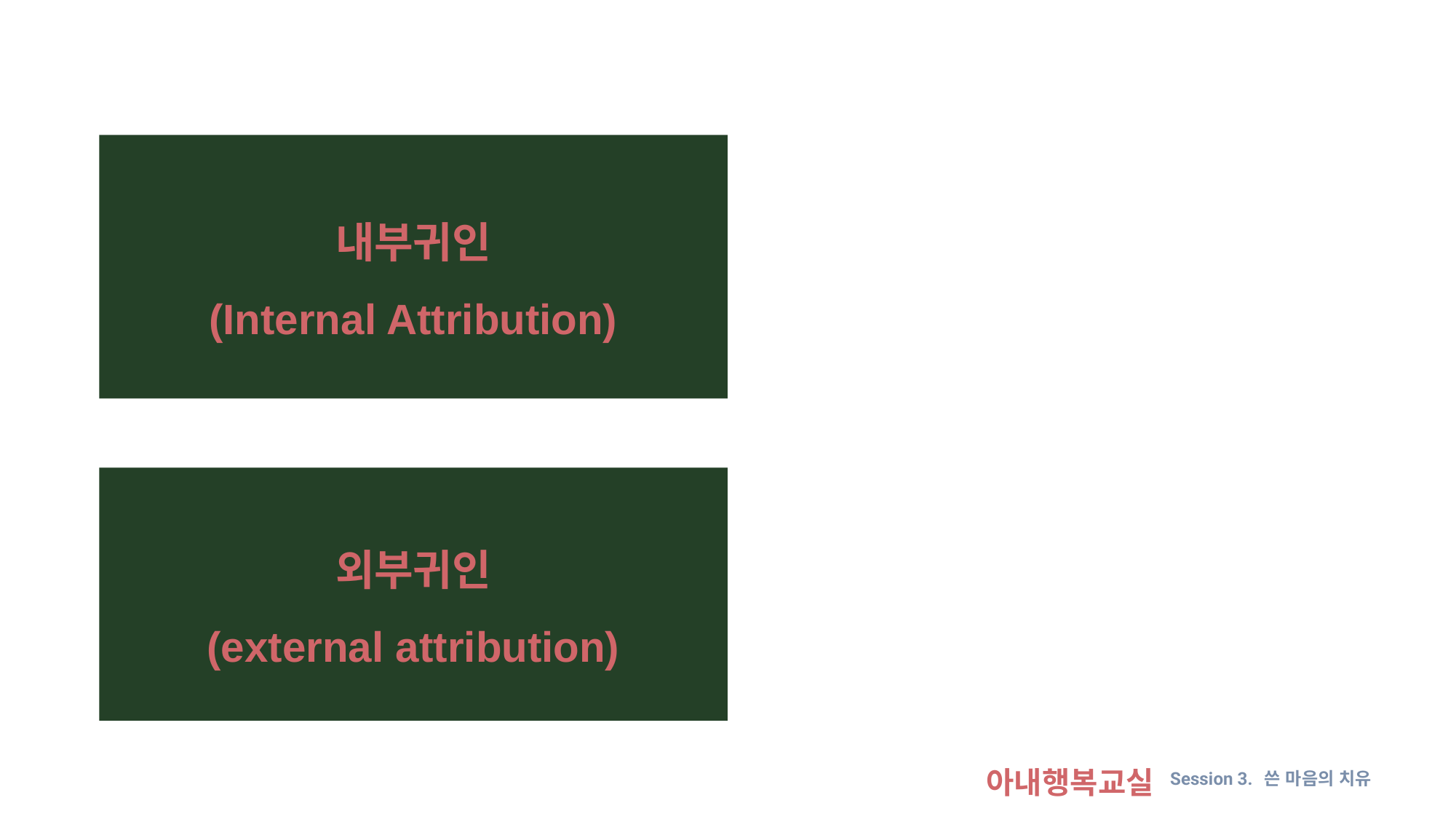

내부귀인
(Internal Attribution)
외부귀인
(external attribution)
아내행복교실 Session 3. 쓴 마음의 치유